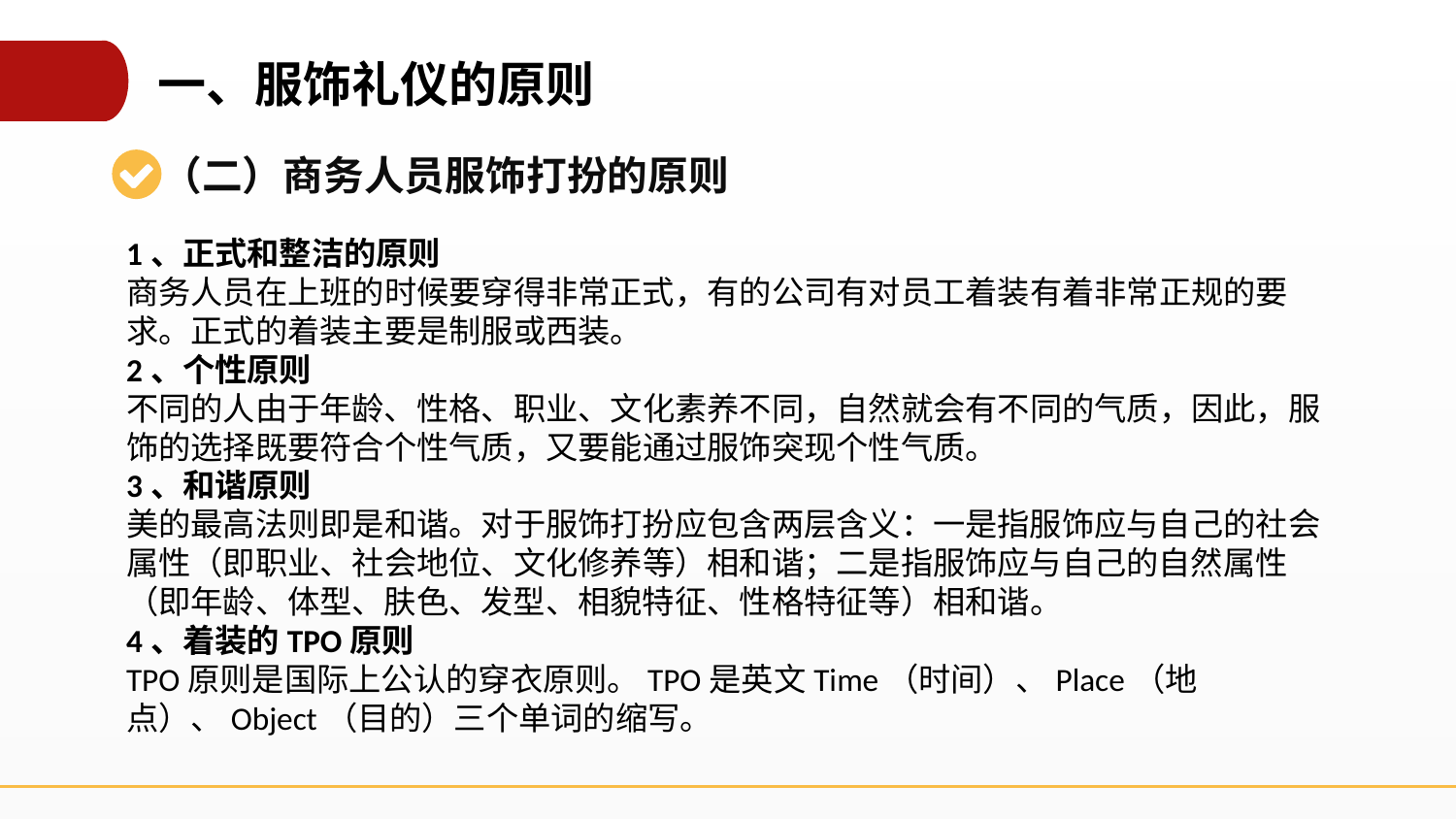

一、服饰礼仪的原则

（二）商务人员服饰打扮的原则
1、正式和整洁的原则
商务人员在上班的时候要穿得非常正式，有的公司有对员工着装有着非常正规的要求。正式的着装主要是制服或西装。
2、个性原则
不同的人由于年龄、性格、职业、文化素养不同，自然就会有不同的气质，因此，服饰的选择既要符合个性气质，又要能通过服饰突现个性气质。
3、和谐原则
美的最高法则即是和谐。对于服饰打扮应包含两层含义：一是指服饰应与自己的社会属性（即职业、社会地位、文化修养等）相和谐；二是指服饰应与自己的自然属性（即年龄、体型、肤色、发型、相貌特征、性格特征等）相和谐。
4、着装的TPO原则
TPO原则是国际上公认的穿衣原则。TPO是英文Time（时间）、Place（地点）、Object（目的）三个单词的缩写。